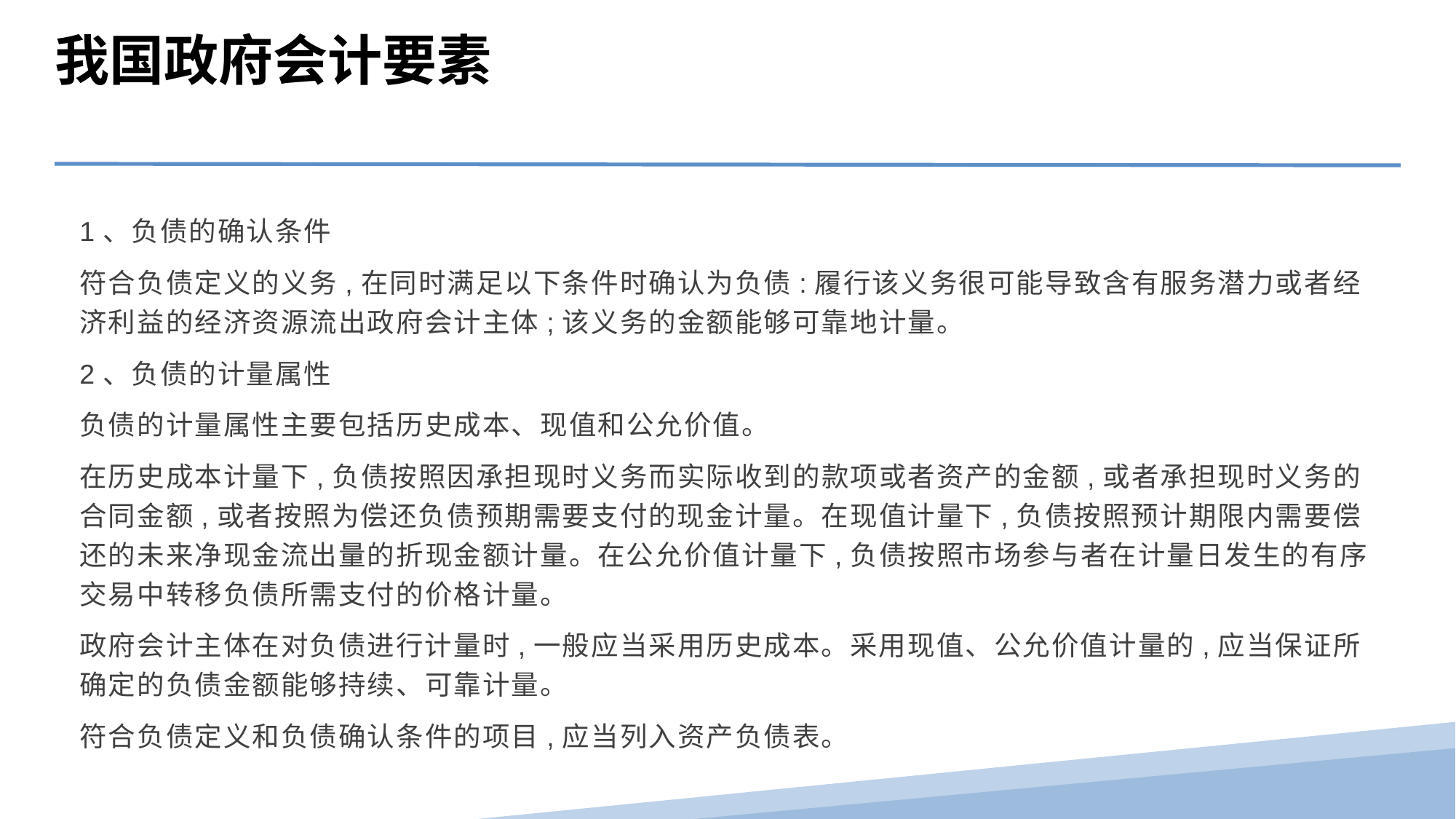

我国政府会计要素
1、负债的确认条件
符合负债定义的义务,在同时满足以下条件时确认为负债:履行该义务很可能导致含有服务潜力或者经济利益的经济资源流出政府会计主体;该义务的金额能够可靠地计量。
2、负债的计量属性
负债的计量属性主要包括历史成本、现值和公允价值。
在历史成本计量下,负债按照因承担现时义务而实际收到的款项或者资产的金额,或者承担现时义务的合同金额,或者按照为偿还负债预期需要支付的现金计量。在现值计量下,负债按照预计期限内需要偿还的未来净现金流出量的折现金额计量。在公允价值计量下,负债按照市场参与者在计量日发生的有序交易中转移负债所需支付的价格计量。
政府会计主体在对负债进行计量时,一般应当采用历史成本。采用现值、公允价值计量的,应当保证所确定的负债金额能够持续、可靠计量。
符合负债定义和负债确认条件的项目,应当列入资产负债表。